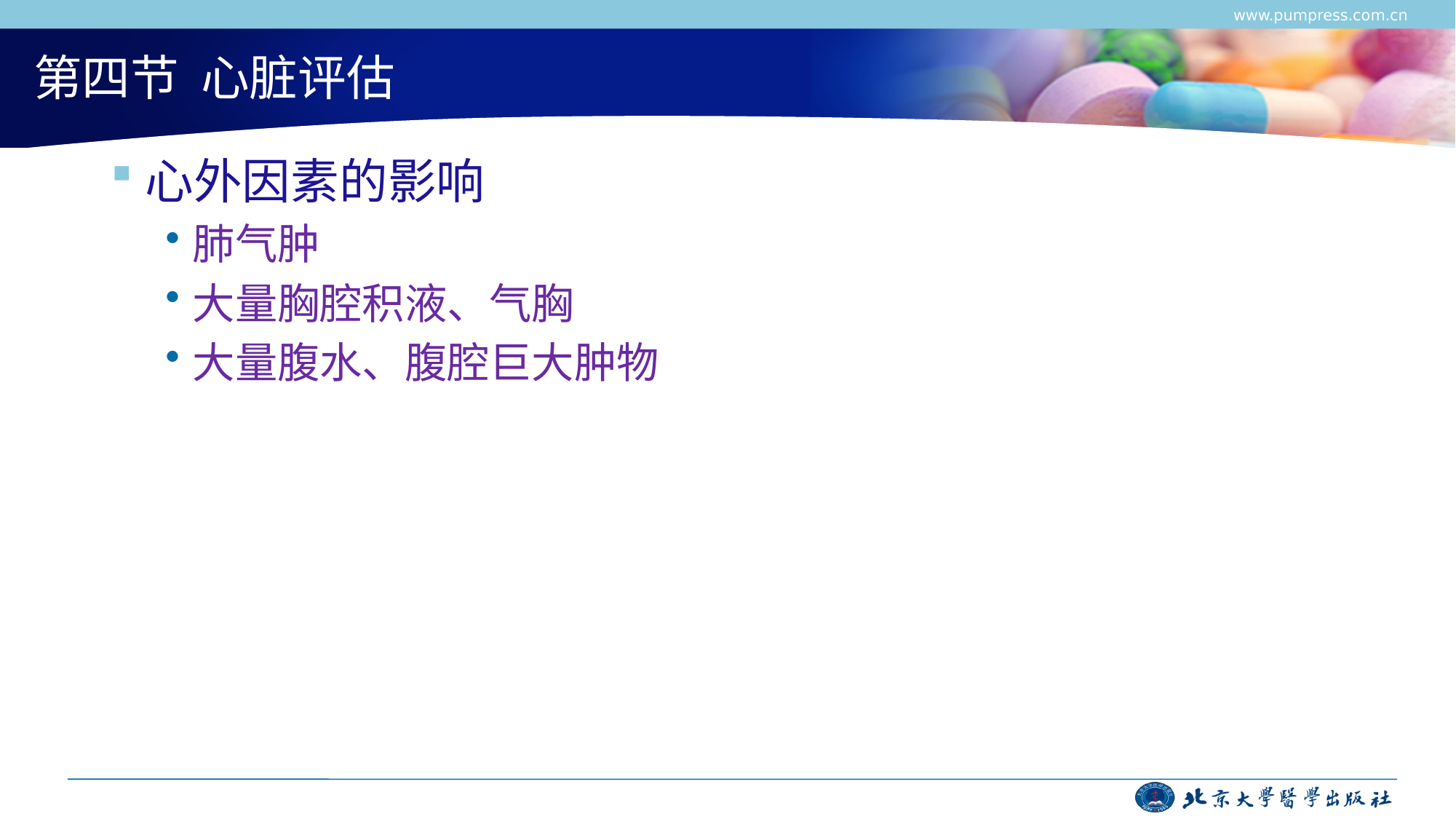

www.pumpress.com.cn
# 第四节  心脏评估
心外因素的影响
肺气肿
大量胸腔积液、气胸
大量腹水、腹腔巨大肿物